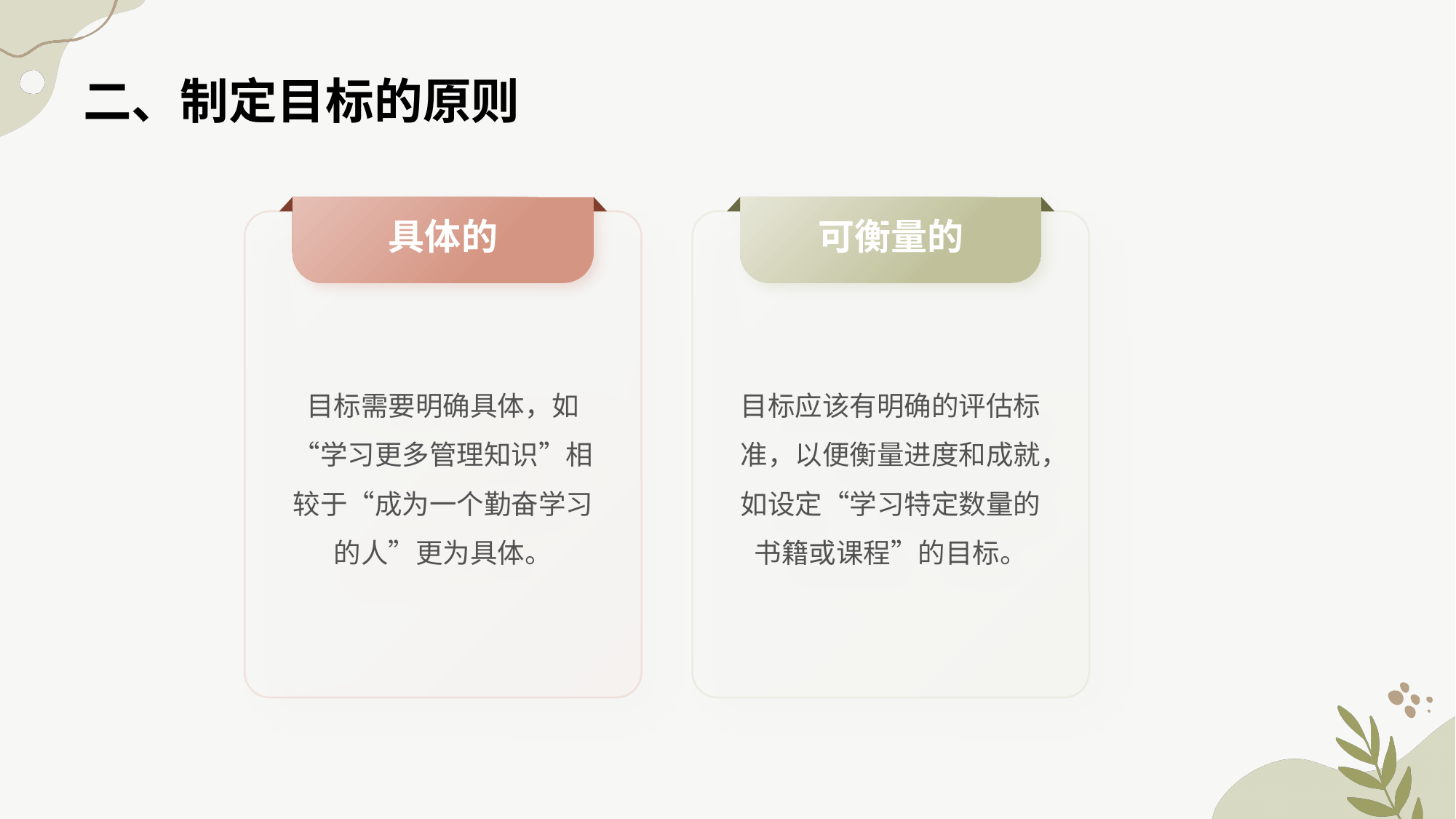

# 二、制定目标的原则

具体的

可衡量的

目标需要明确具体，如“学习更多管理知识”相较于“成为一个勤奋学习的人”更为具体。
目标应该有明确的评估标准，以便衡量进度和成就，如设定“学习特定数量的书籍或课程”的目标。